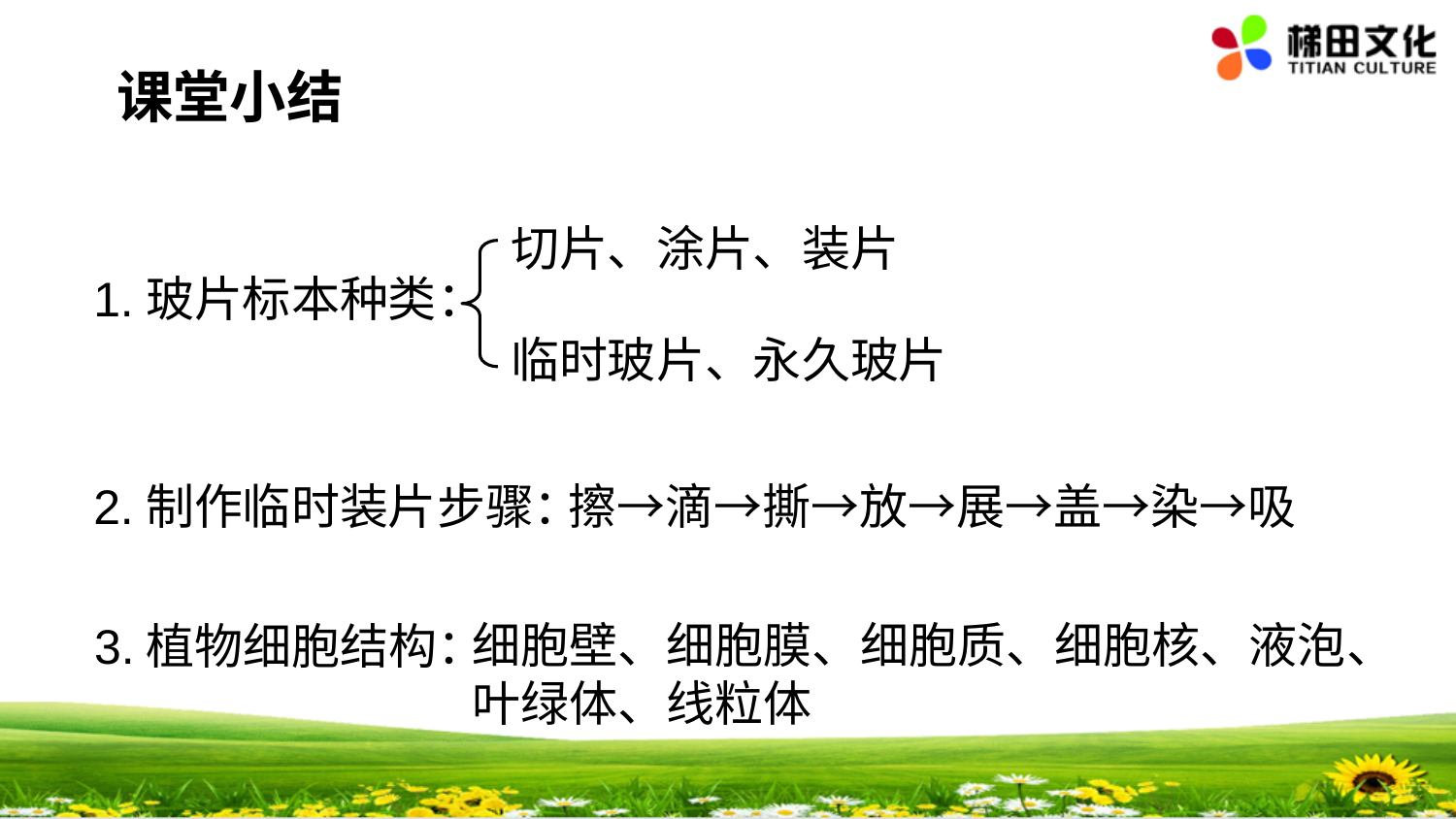

课堂小结
切片、涂片、装片
临时玻片、永久玻片

1.玻片标本种类：
2.制作临时装片步骤：
擦→滴→撕→放→展→盖→染→吸
细胞壁、细胞膜、细胞质、细胞核、液泡、叶绿体、线粒体
3.植物细胞结构：